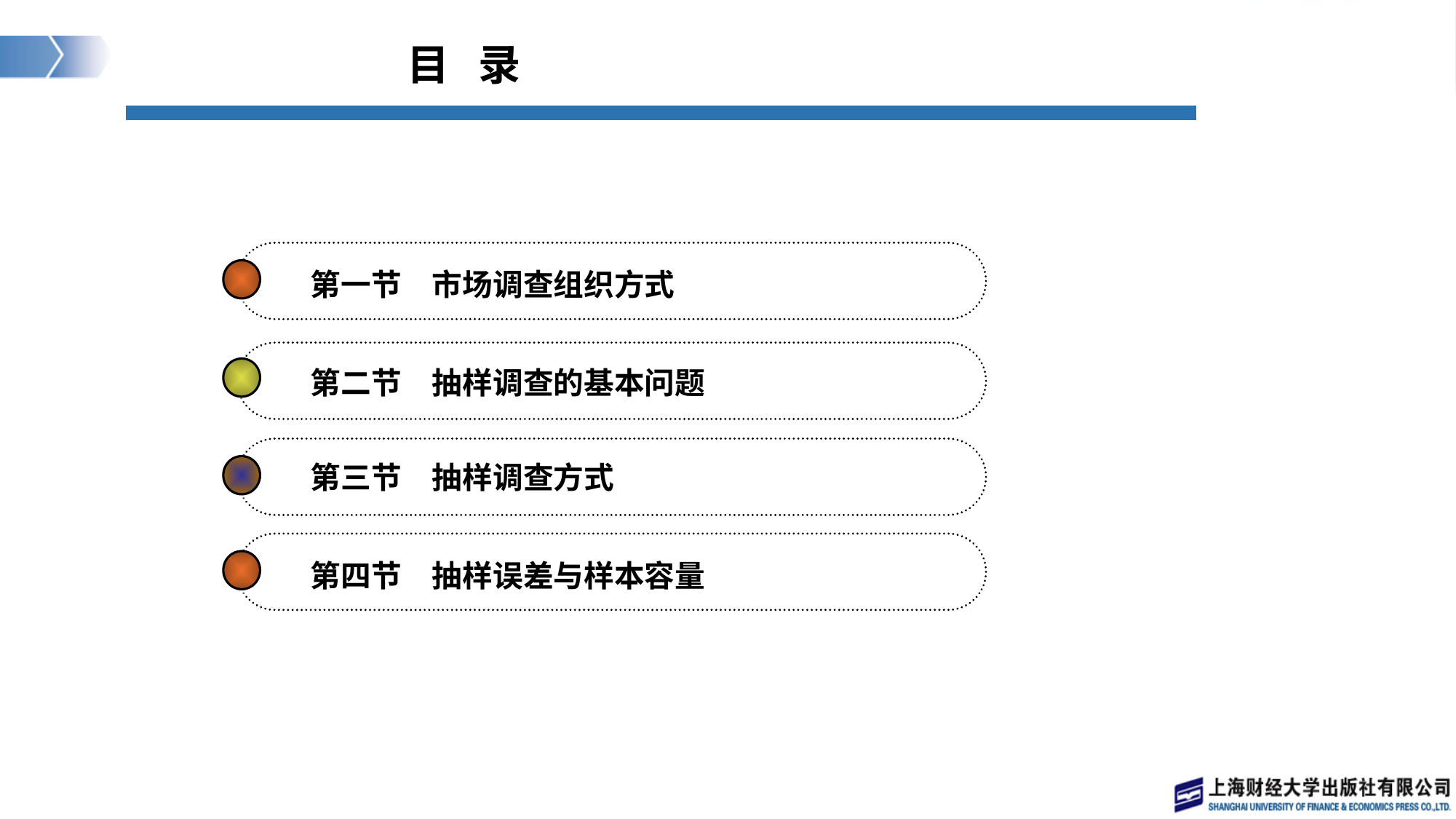

目   录

第一节　市场调查组织方式

第二节　抽样调查的基本问题

第三节　抽样调查方式

第四节　抽样误差与样本容量